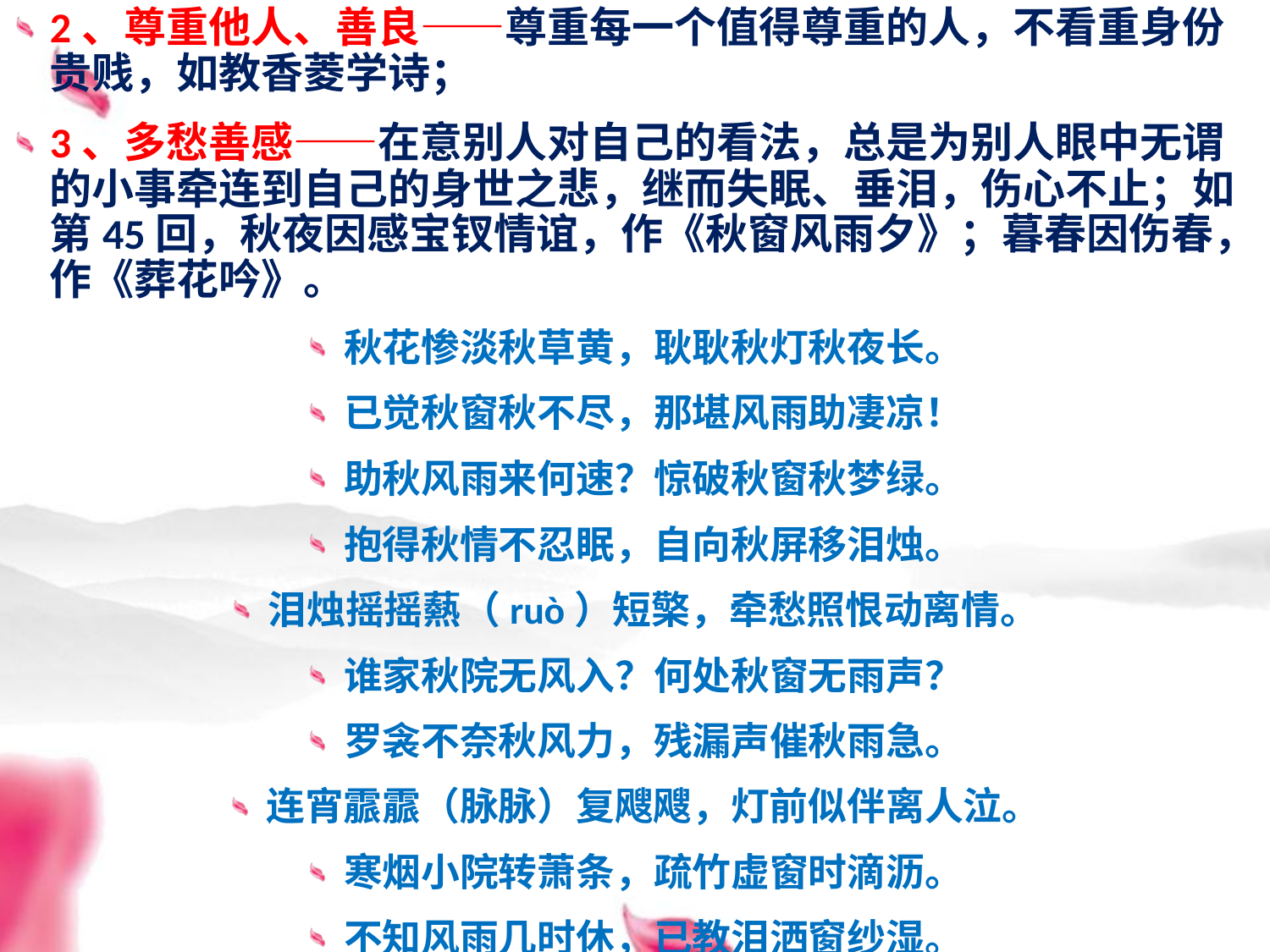

2、尊重他人、善良——尊重每一个值得尊重的人，不看重身份贵贱，如教香菱学诗；
3、多愁善感——在意别人对自己的看法，总是为别人眼中无谓的小事牵连到自己的身世之悲，继而失眠、垂泪，伤心不止；如第45回，秋夜因感宝钗情谊，作《秋窗风雨夕》；暮春因伤春，作《葬花吟》。
秋花惨淡秋草黄，耿耿秋灯秋夜长。
已觉秋窗秋不尽，那堪风雨助凄凉！
助秋风雨来何速？惊破秋窗秋梦绿。
抱得秋情不忍眠，自向秋屏移泪烛。
泪烛摇摇爇（ruò）短檠，牵愁照恨动离情。
谁家秋院无风入？何处秋窗无雨声？
罗衾不奈秋风力，残漏声催秋雨急。
连宵霢霢（脉脉）复飕飕，灯前似伴离人泣。
寒烟小院转萧条，疏竹虚窗时滴沥。
不知风雨几时休，已教泪洒窗纱湿。